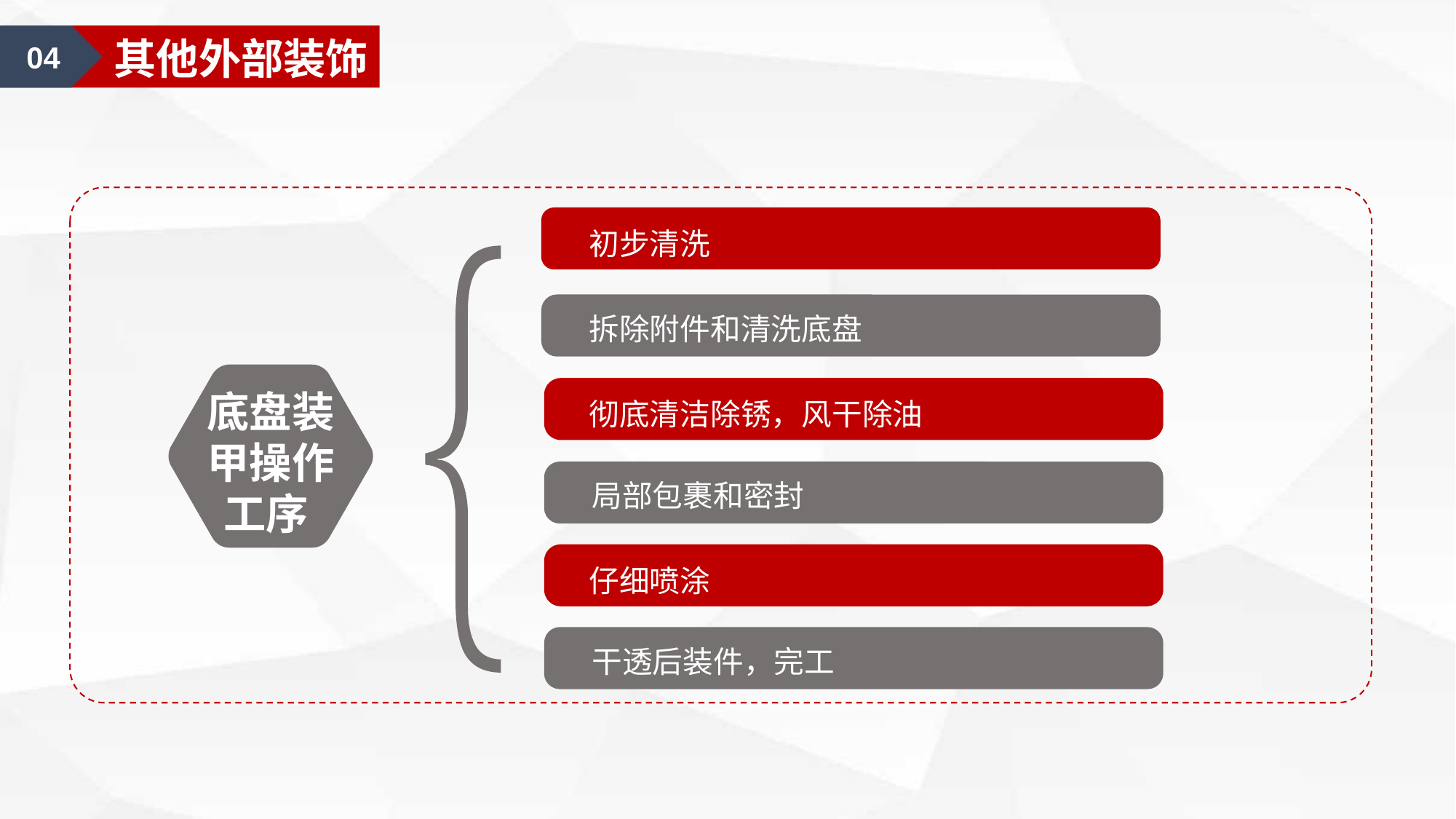

04
其他外部装饰

初步清洗

拆除附件和清洗底盘

底盘装甲操作工序
彻底清洁除锈，风干除油

局部包裹和密封

仔细喷涂

干透后装件，完工